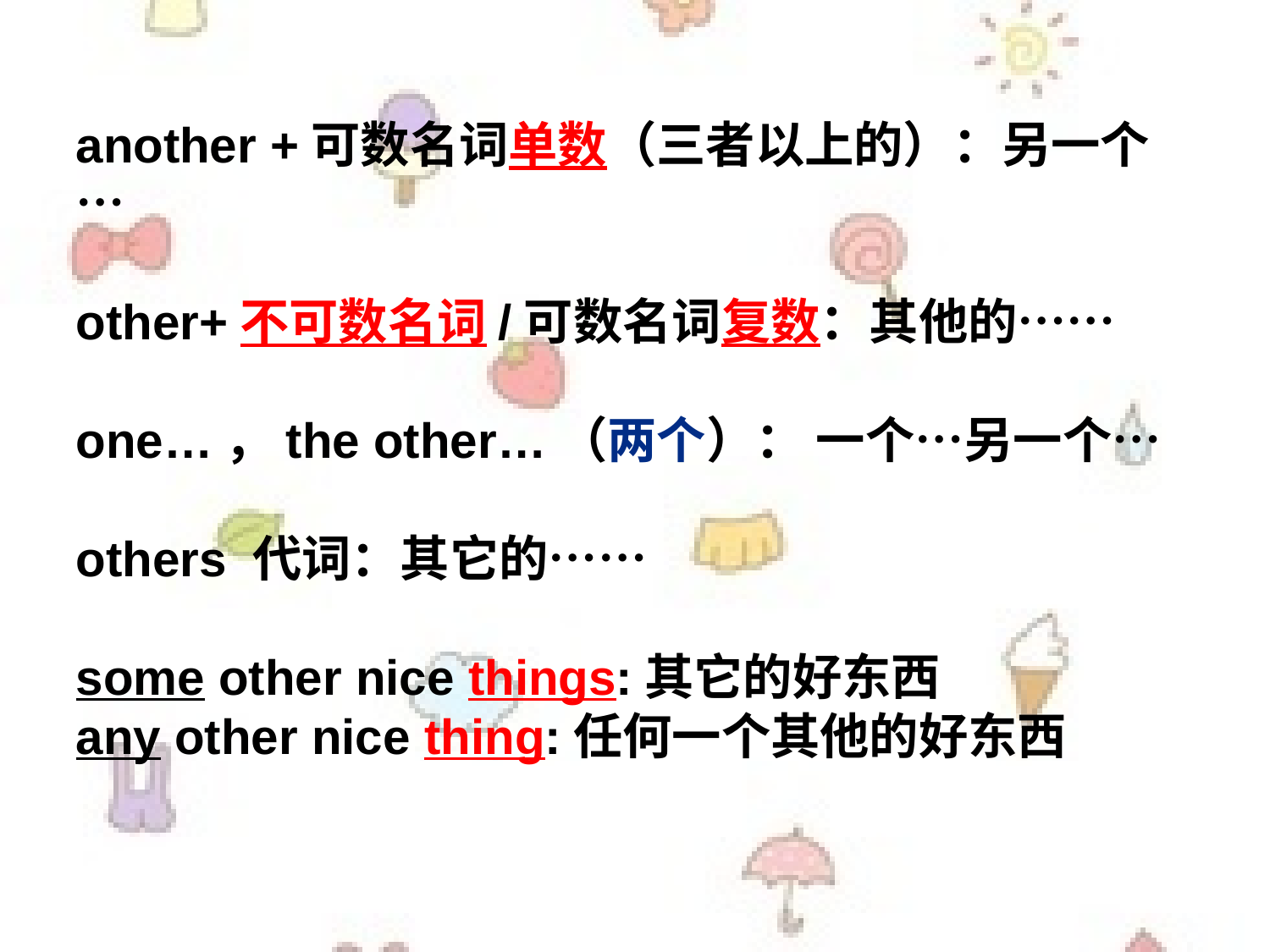

# another +可数名词单数（三者以上的）：另一个… other+不可数名词/可数名词复数：其他的…… one…，the other…（两个）： 一个…另一个… others 代词：其它的…… some other nice things:其它的好东西 any other nice thing:任何一个其他的好东西